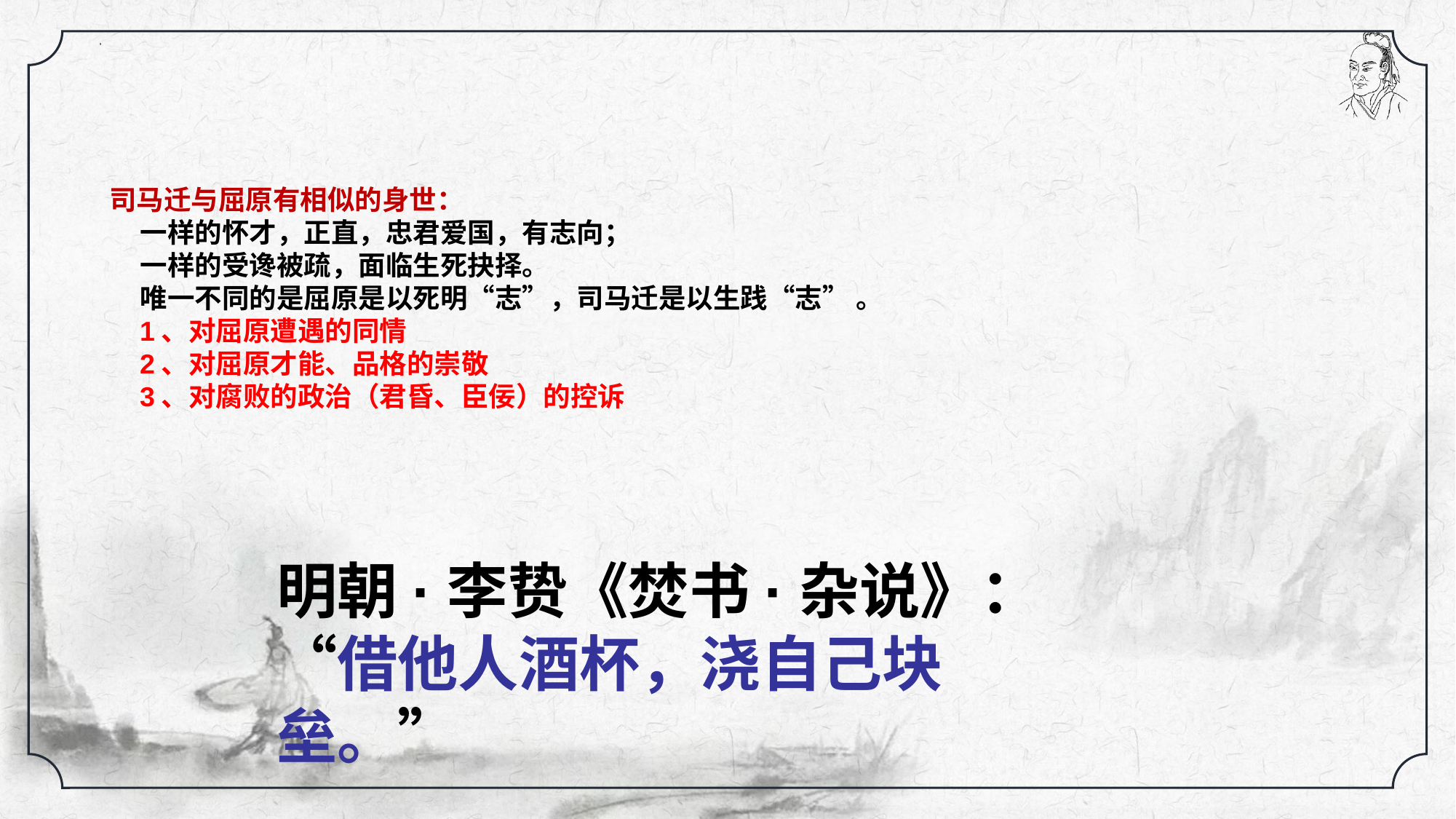

司马迁与屈原有相似的身世：
    一样的怀才，正直，忠君爱国，有志向；
    一样的受谗被疏，面临生死抉择。
    唯一不同的是屈原是以死明“志”，司马迁是以生践“志” 。
    1、对屈原遭遇的同情
    2、对屈原才能、品格的崇敬
    3、对腐败的政治（君昏、臣佞）的控诉
明朝·李贽《焚书·杂说》：“借他人酒杯，浇自己块垒。”